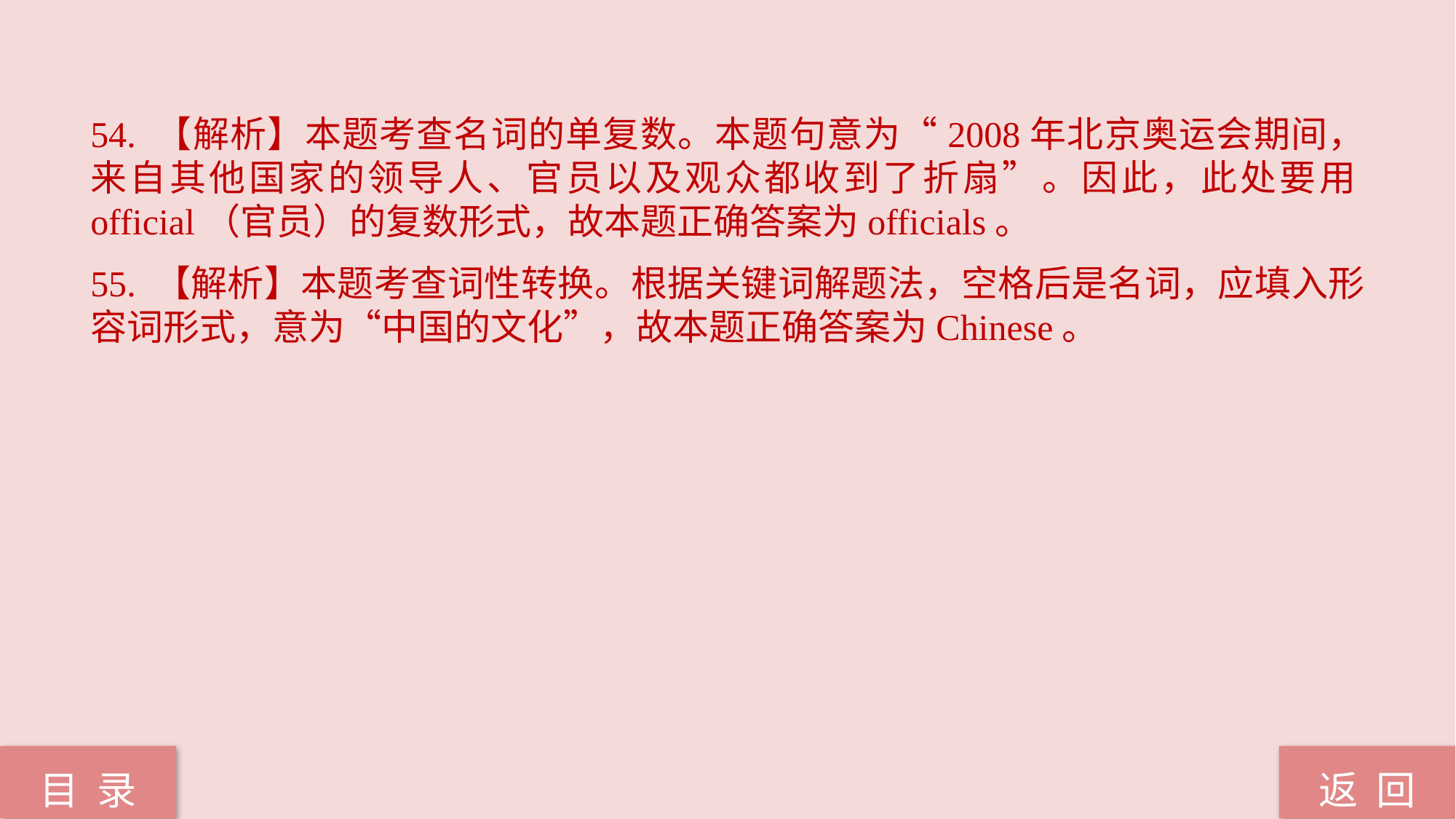

54. 【解析】本题考查名词的单复数。本题句意为“2008年北京奥运会期间，来自其他国家的领导人、官员以及观众都收到了折扇”。因此，此处要用official（官员）的复数形式，故本题正确答案为officials。
55. 【解析】本题考查词性转换。根据关键词解题法，空格后是名词，应填入形容词形式，意为“中国的文化”，故本题正确答案为Chinese。
返  回